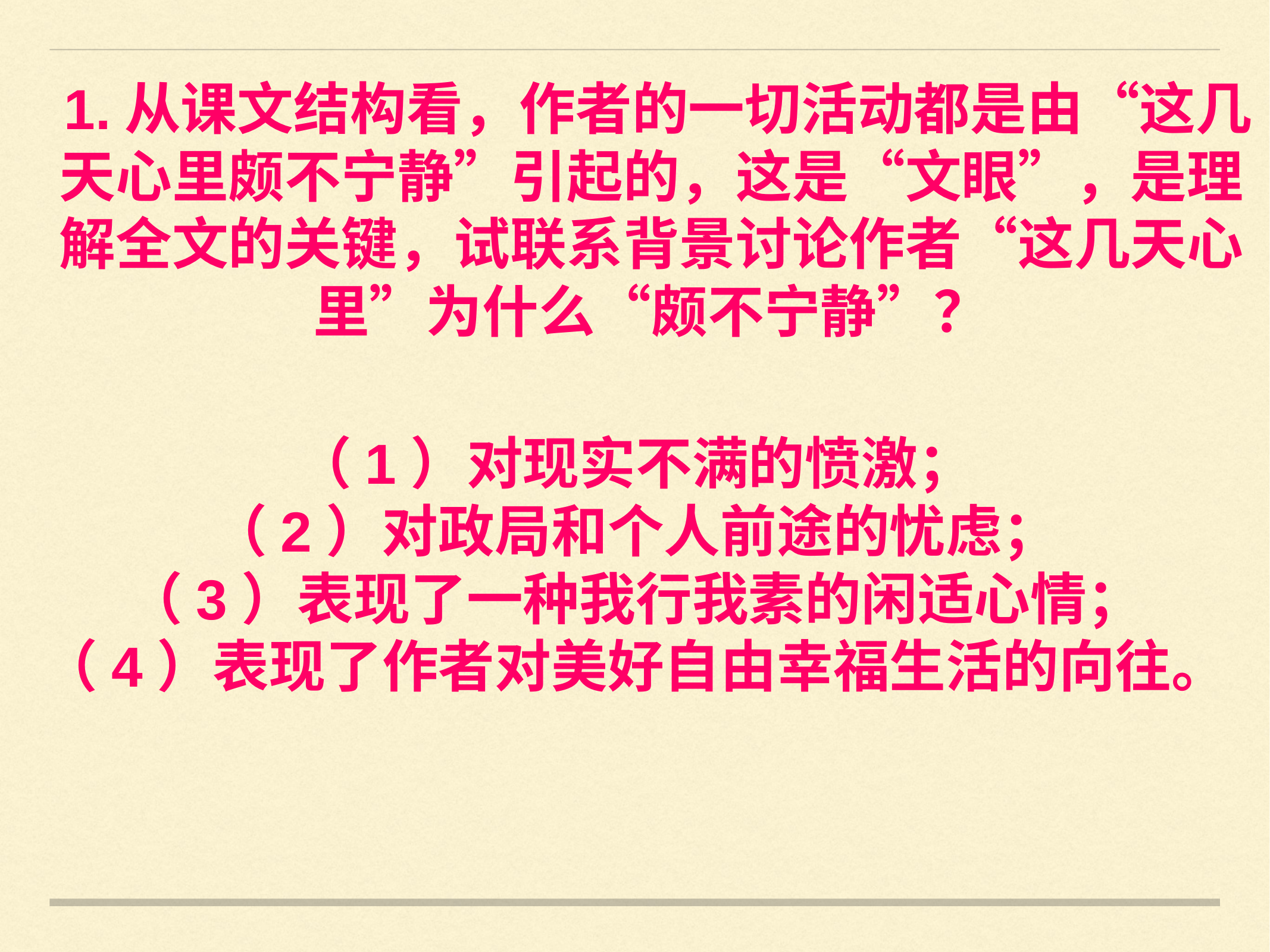

1.从课文结构看，作者的一切活动都是由“这几天心里颇不宁静”引起的，这是“文眼”，是理解全文的关键，试联系背景讨论作者“这几天心里”为什么“颇不宁静”？
（1）对现实不满的愤激；
（2）对政局和个人前途的忧虑；
（3）表现了一种我行我素的闲适心情；
（4）表现了作者对美好自由幸福生活的向往。